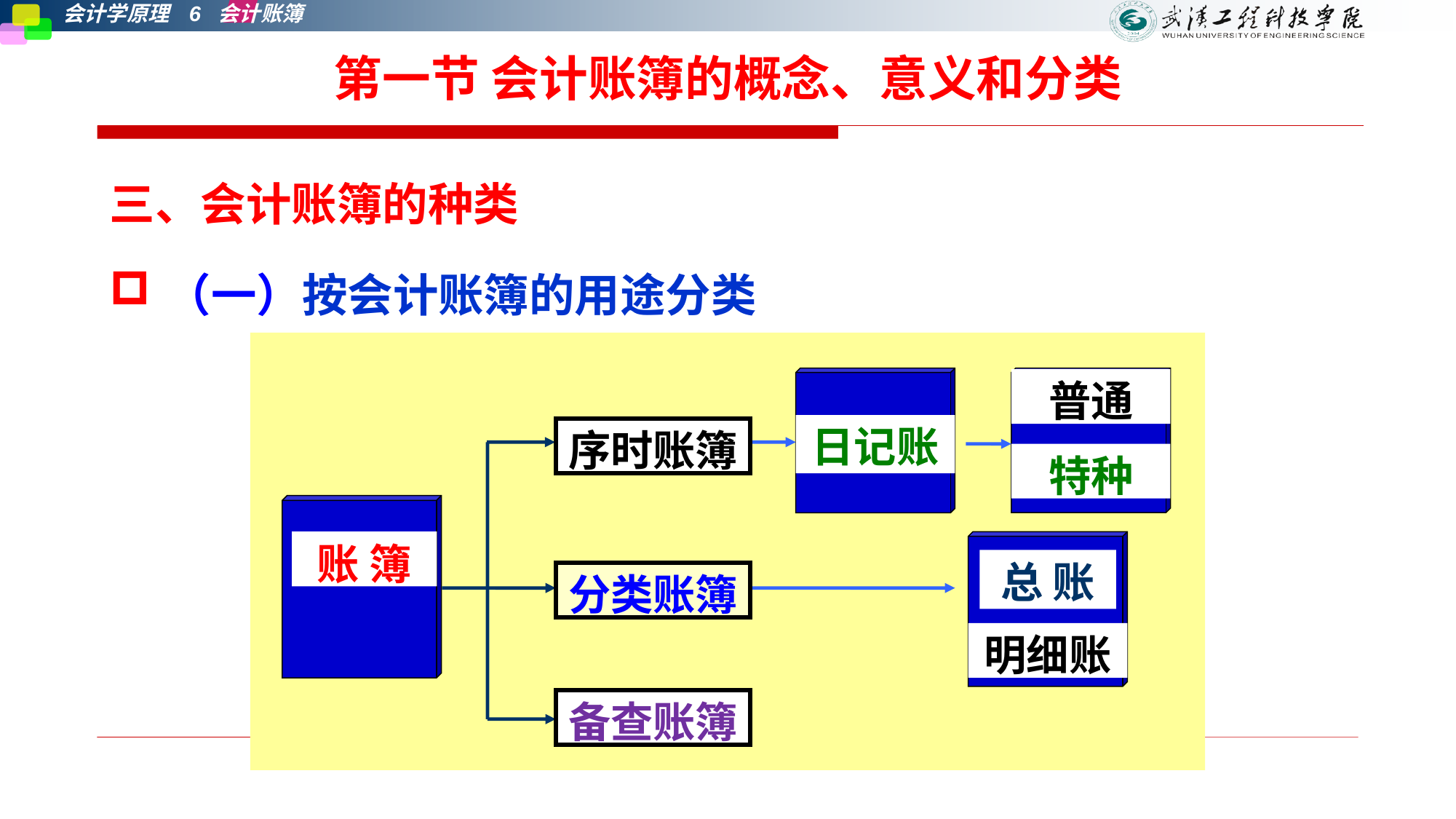

# 第一节 会计账簿的概念、意义和分类
三、会计账簿的种类
（一）按会计账簿的用途分类

日记账
序时账簿

账 簿

明细账
总 账
分类账簿

备查账簿

普通

特种
第七章  会计账簿